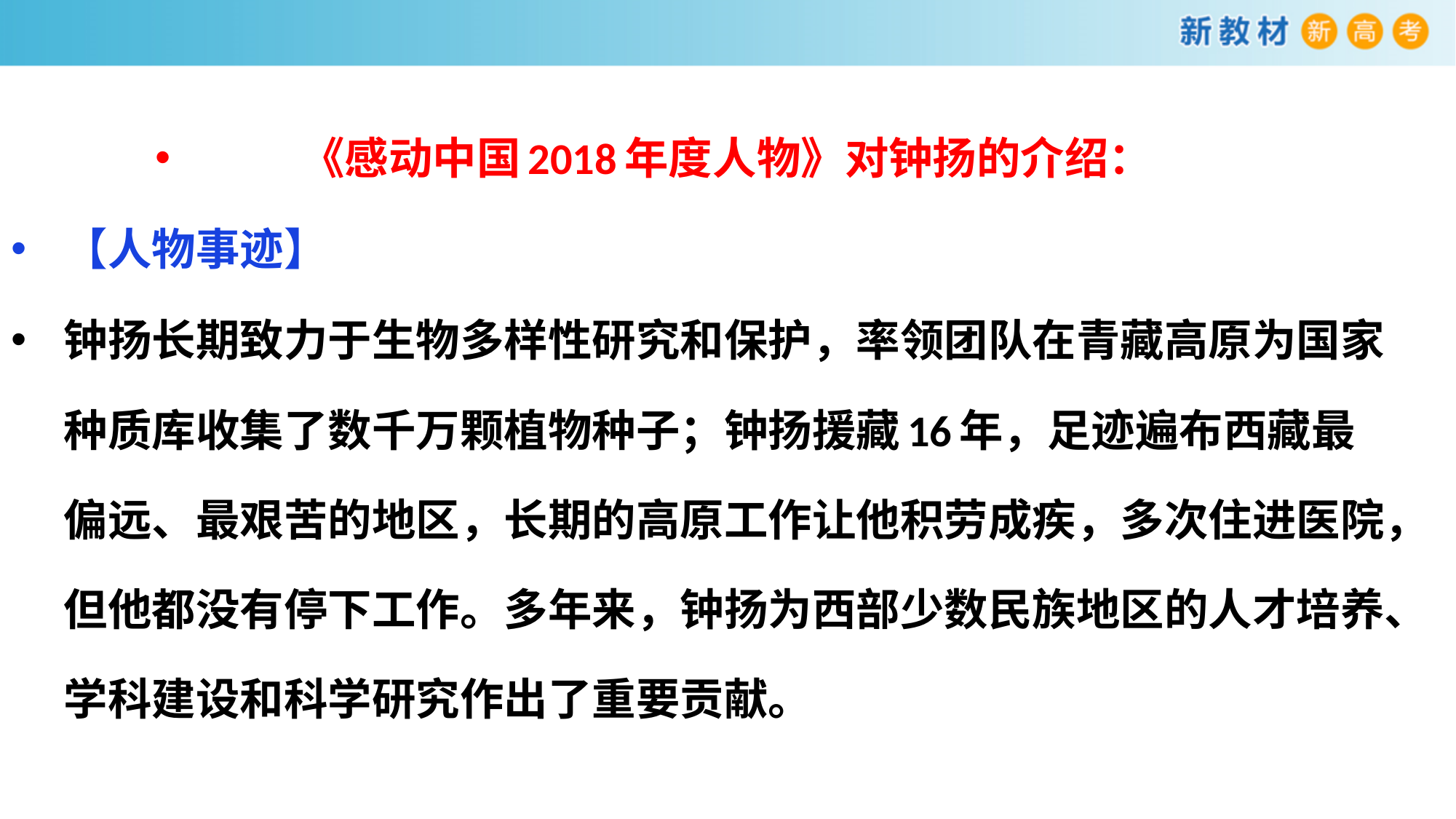

《感动中国2018年度人物》对钟扬的介绍：
【人物事迹】
钟扬长期致力于生物多样性研究和保护，率领团队在青藏高原为国家种质库收集了数千万颗植物种子；钟扬援藏16年，足迹遍布西藏最偏远、最艰苦的地区，长期的高原工作让他积劳成疾，多次住进医院，但他都没有停下工作。多年来，钟扬为西部少数民族地区的人才培养、学科建设和科学研究作出了重要贡献。